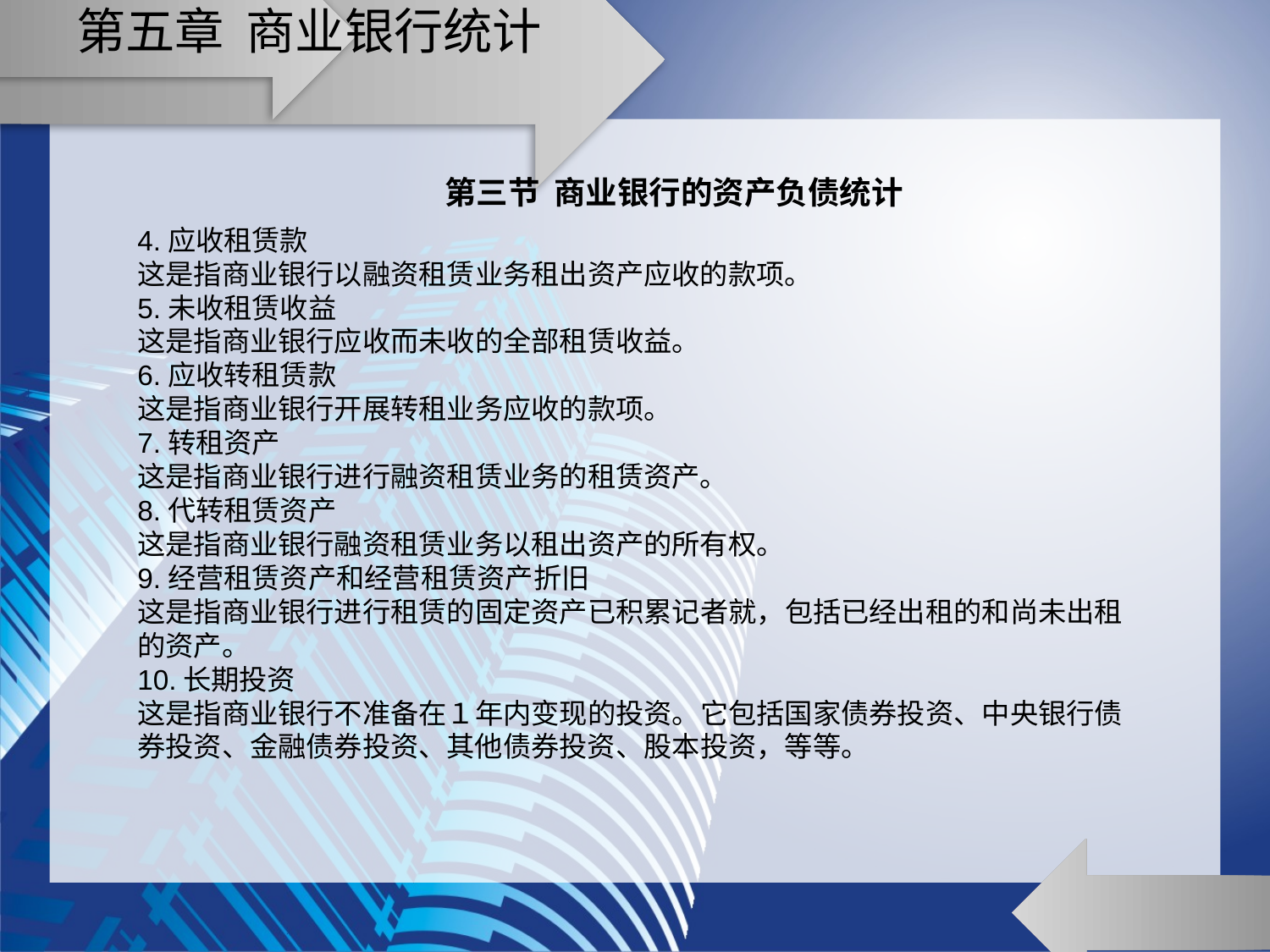

# 第五章  商业银行统计
第三节  商业银行的资产负债统计
4.应收租赁款
这是指商业银行以融资租赁业务租出资产应收的款项。
5.未收租赁收益
这是指商业银行应收而未收的全部租赁收益。
6.应收转租赁款
这是指商业银行开展转租业务应收的款项。
7.转租资产
这是指商业银行进行融资租赁业务的租赁资产。
8.代转租赁资产
这是指商业银行融资租赁业务以租出资产的所有权。
9.经营租赁资产和经营租赁资产折旧
这是指商业银行进行租赁的固定资产已积累记者就，包括已经出租的和尚未出租的资产。
10.长期投资
这是指商业银行不准备在１年内变现的投资。它包括国家债券投资、中央银行债券投资、金融债券投资、其他债券投资、股本投资，等等。